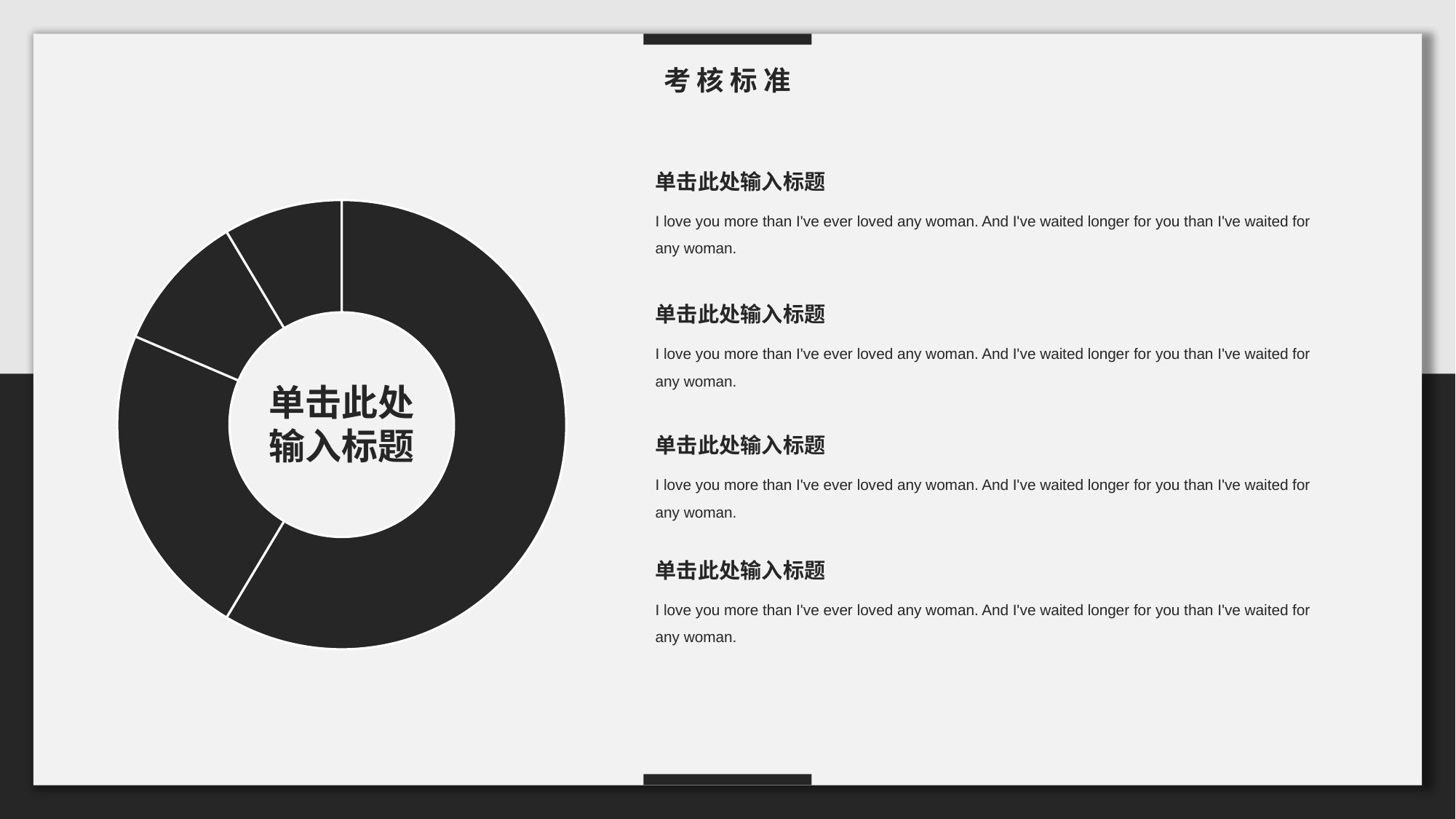

考 核 标 准
单击此处输入标题
I love you more than I've ever loved any woman. And I've waited longer for you than I've waited for any woman.

### Chart

| Category | 销售额 |
|---|---|
| 第一季度 | 8.2 |
| 第二季度 | 3.2 |
| 第三季度 | 1.4 |
| 第四季度 | 1.2 |
单击此处输入标题
I love you more than I've ever loved any woman. And I've waited longer for you than I've waited for any woman.
单击此处输入标题
单击此处输入标题
I love you more than I've ever loved any woman. And I've waited longer for you than I've waited for any woman.
单击此处输入标题
I love you more than I've ever loved any woman. And I've waited longer for you than I've waited for any woman.